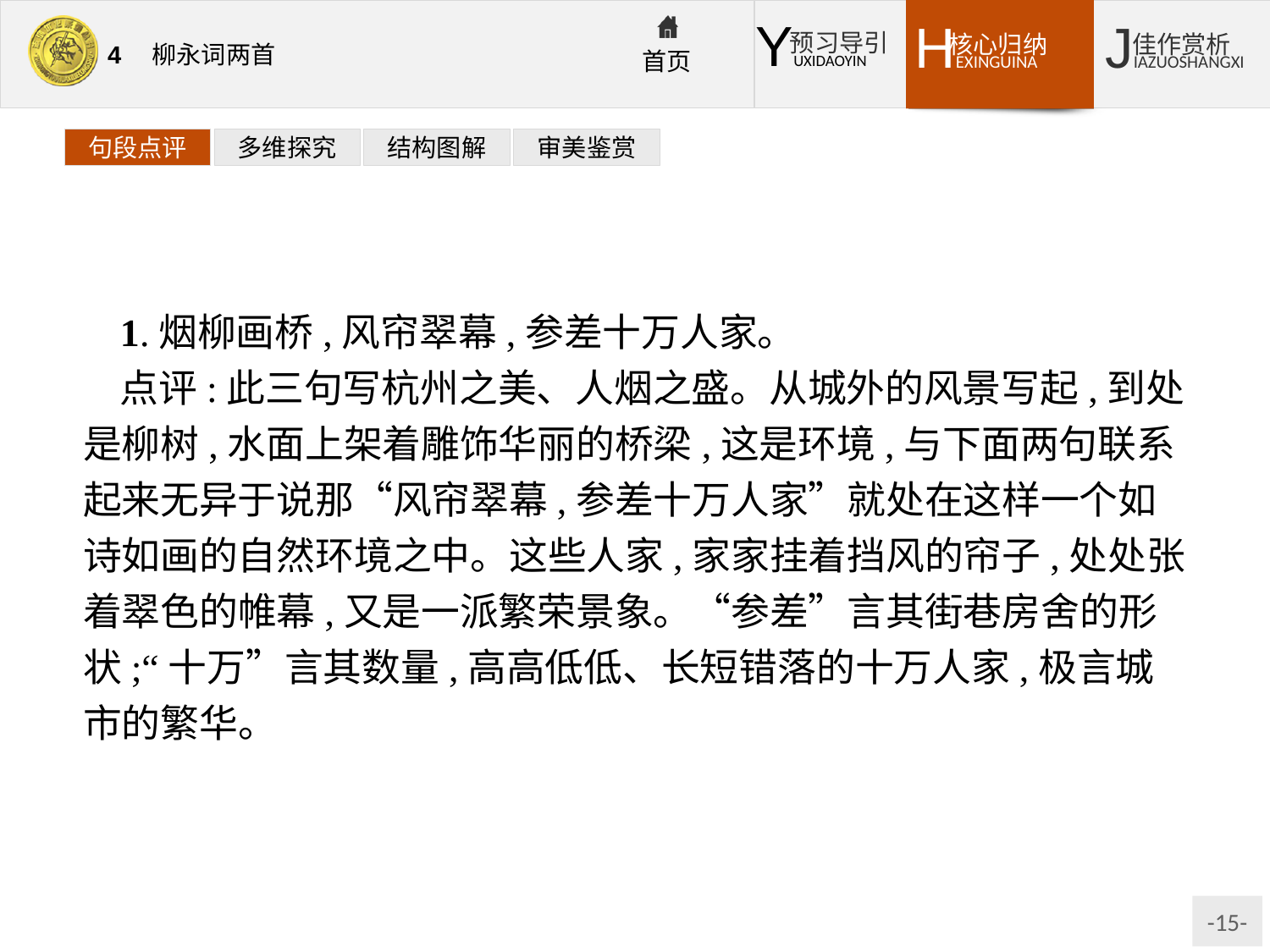

句段点评
多维探究
结构图解
审美鉴赏
1.烟柳画桥,风帘翠幕,参差十万人家。
点评:此三句写杭州之美、人烟之盛。从城外的风景写起,到处是柳树,水面上架着雕饰华丽的桥梁,这是环境,与下面两句联系起来无异于说那“风帘翠幕,参差十万人家”就处在这样一个如诗如画的自然环境之中。这些人家,家家挂着挡风的帘子,处处张着翠色的帷幕,又是一派繁荣景象。“参差”言其街巷房舍的形状;“十万”言其数量,高高低低、长短错落的十万人家,极言城市的繁华。